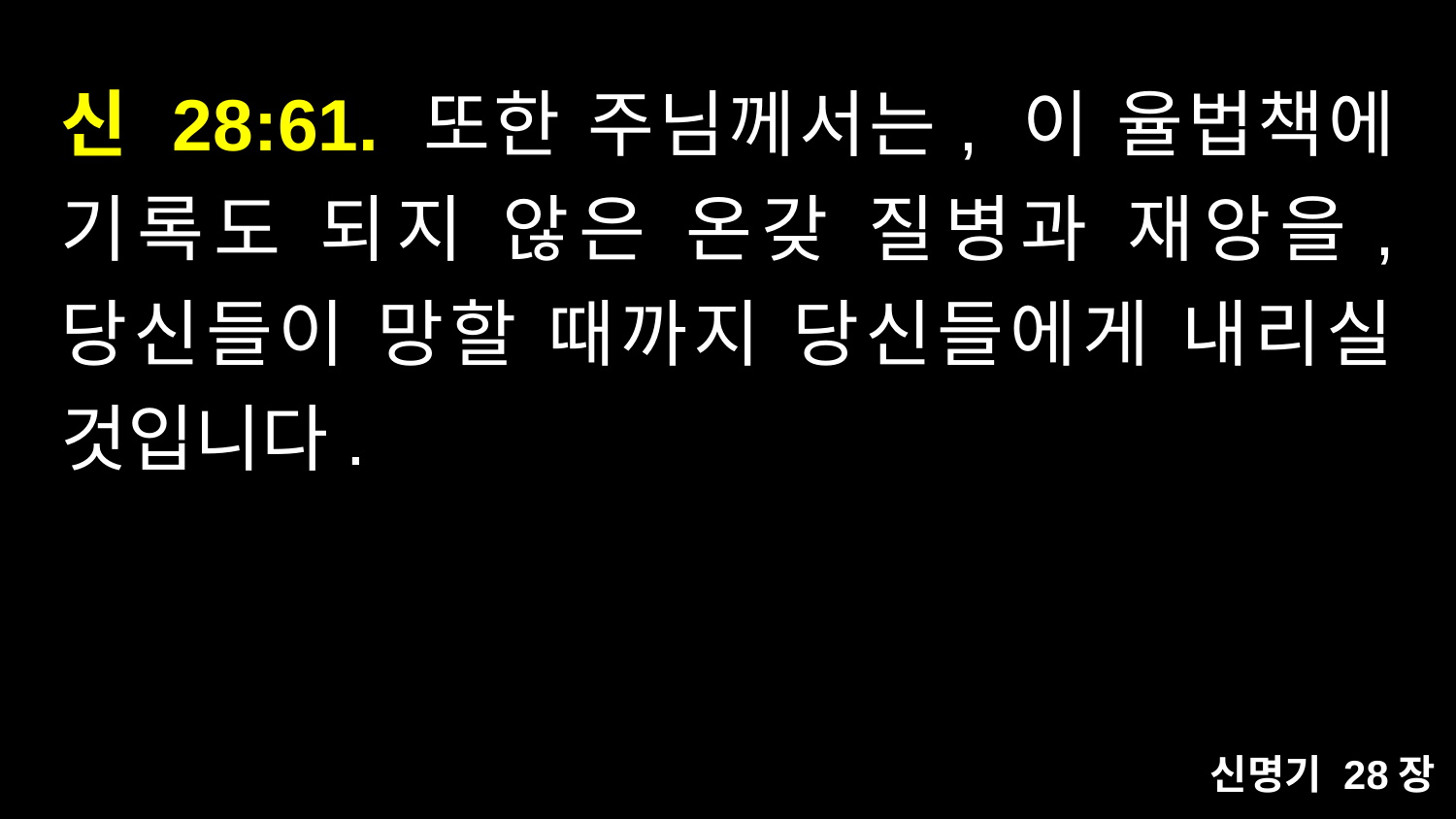

# 신 28:61. 또한 주님께서는, 이 율법책에 기록도 되지 않은 온갖 질병과 재앙을, 당신들이 망할 때까지 당신들에게 내리실 것입니다.
신명기 28장